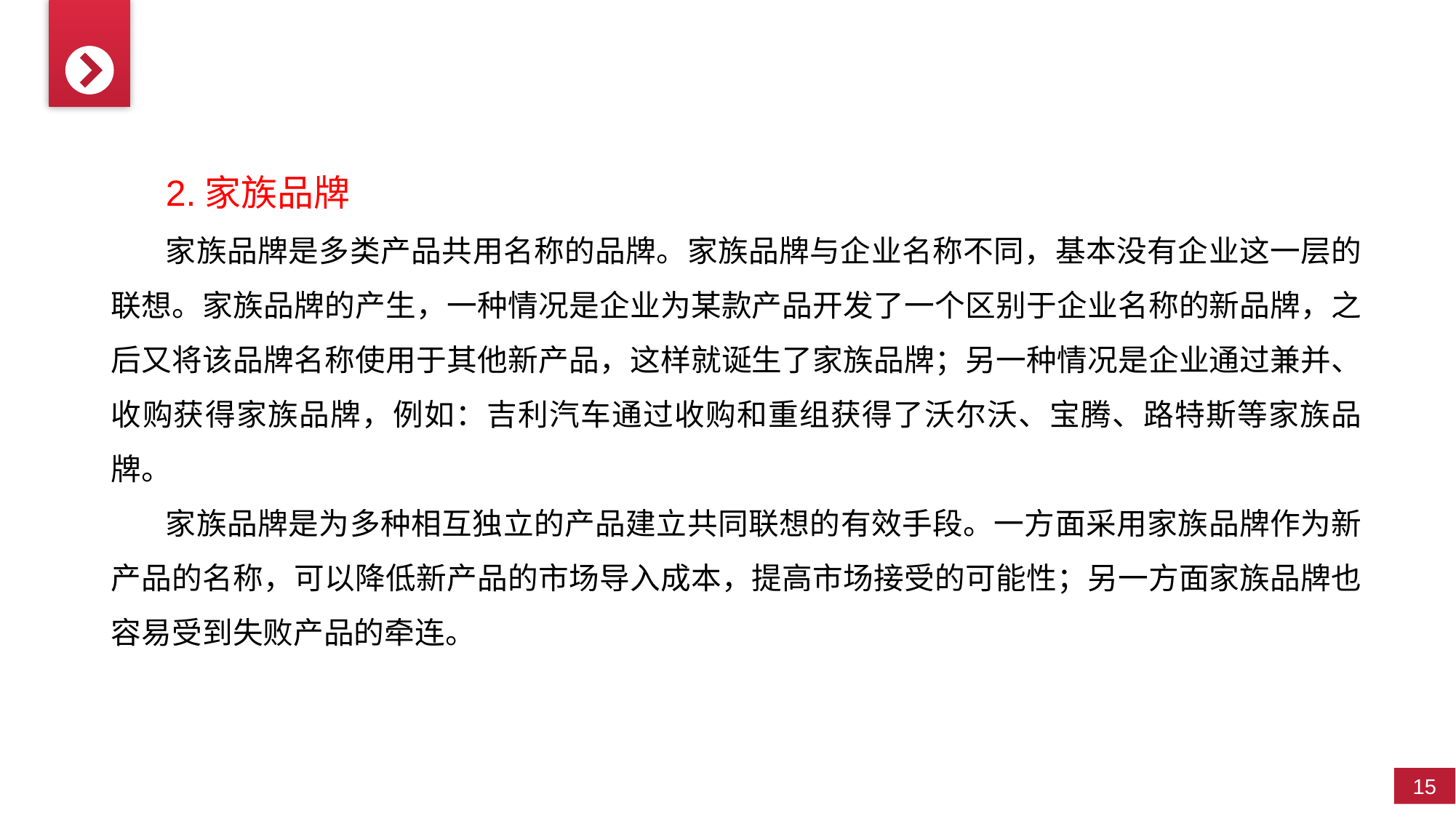

2.家族品牌
家族品牌是多类产品共用名称的品牌。家族品牌与企业名称不同，基本没有企业这一层的联想。家族品牌的产生，一种情况是企业为某款产品开发了一个区别于企业名称的新品牌，之后又将该品牌名称使用于其他新产品，这样就诞生了家族品牌；另一种情况是企业通过兼并、收购获得家族品牌，例如：吉利汽车通过收购和重组获得了沃尔沃、宝腾、路特斯等家族品牌。
家族品牌是为多种相互独立的产品建立共同联想的有效手段。一方面采用家族品牌作为新产品的名称，可以降低新产品的市场导入成本，提高市场接受的可能性；另一方面家族品牌也容易受到失败产品的牵连。